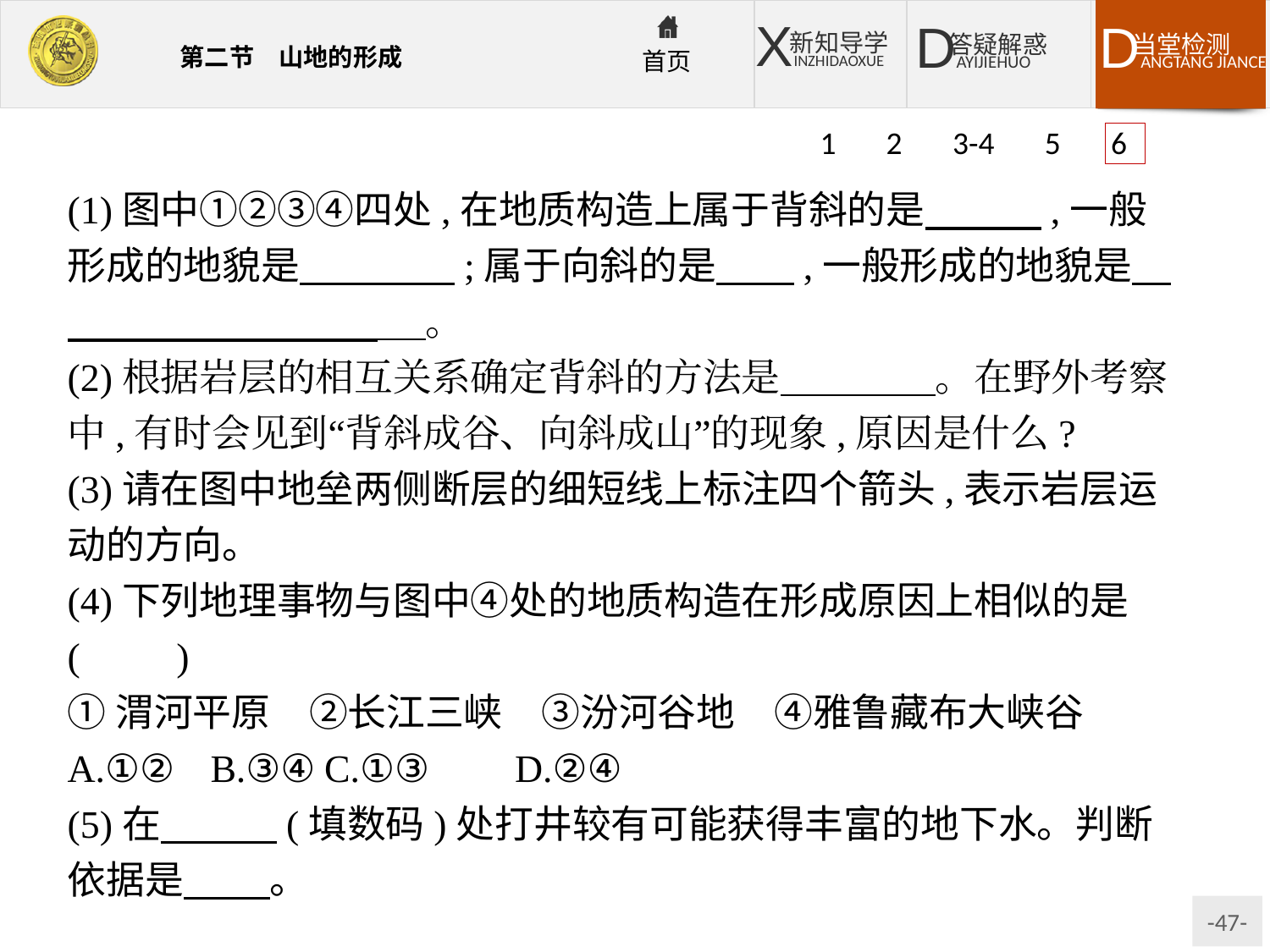

1       2       3-4       5       6

(1)图中①②③④四处,在地质构造上属于背斜的是　　　,一般形成的地貌是　　　　;属于向斜的是　　,一般形成的地貌是　　　　　　　　　 　。
(2)根据岩层的相互关系确定背斜的方法是　　　　。在野外考察中,有时会见到“背斜成谷、向斜成山”的现象,原因是什么?
(3)请在图中地垒两侧断层的细短线上标注四个箭头,表示岩层运动的方向。
(4)下列地理事物与图中④处的地质构造在形成原因上相似的是(　　)
①渭河平原　②长江三峡　③汾河谷地　④雅鲁藏布大峡谷
A.①②	B.③④	C.①③	D.②④
(5)在　　　(填数码)处打井较有可能获得丰富的地下水。判断依据是　 　。